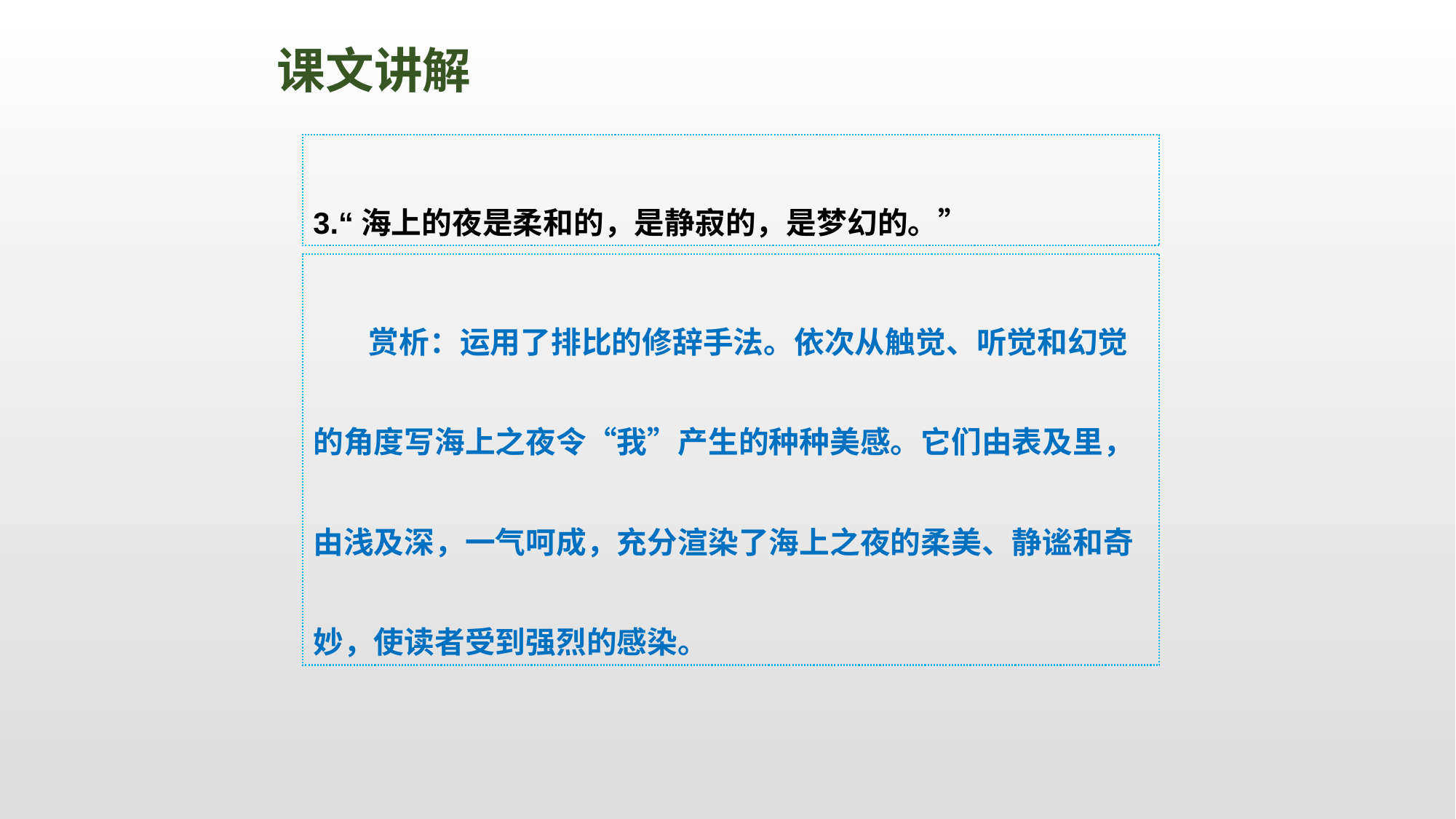

课文讲解
3.“海上的夜是柔和的，是静寂的，是梦幻的。”
       赏析：运用了排比的修辞手法。依次从触觉、听觉和幻觉的角度写海上之夜令“我”产生的种种美感。它们由表及里，由浅及深，一气呵成，充分渲染了海上之夜的柔美、静谧和奇妙，使读者受到强烈的感染。